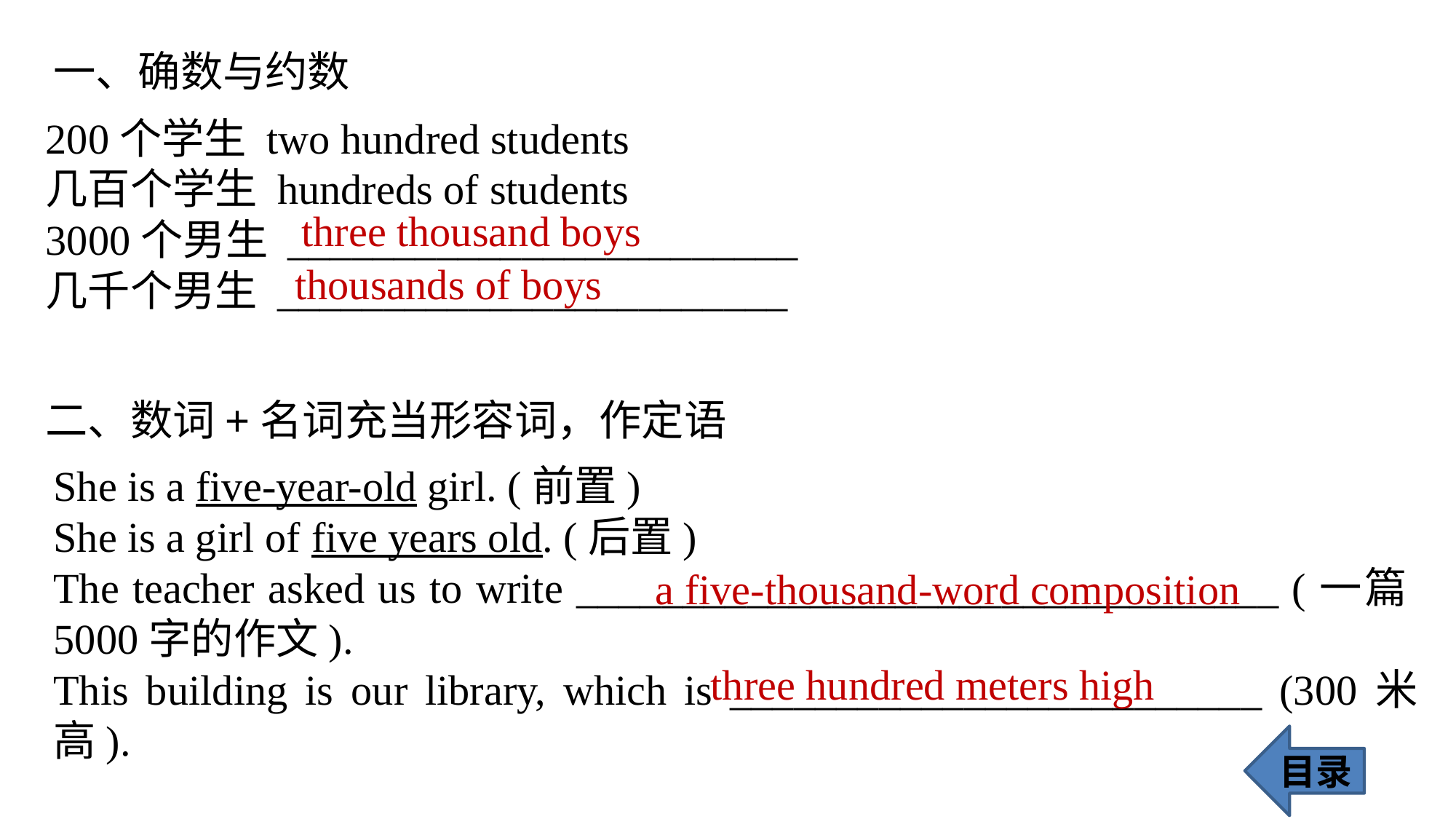

一、确数与约数
200个学生 two hundred students
几百个学生 hundreds of students
3000个男生 ________________________
几千个男生 ________________________
three thousand boys
thousands of boys
二、数词+名词充当形容词，作定语
She is a five-year-old girl. (前置)
She is a girl of five years old. (后置)
The teacher asked us to write _________________________________ (一篇5000字的作文).
This building is our library, which is _________________________ (300米高).
a five-thousand-word composition
three hundred meters high
目录
71